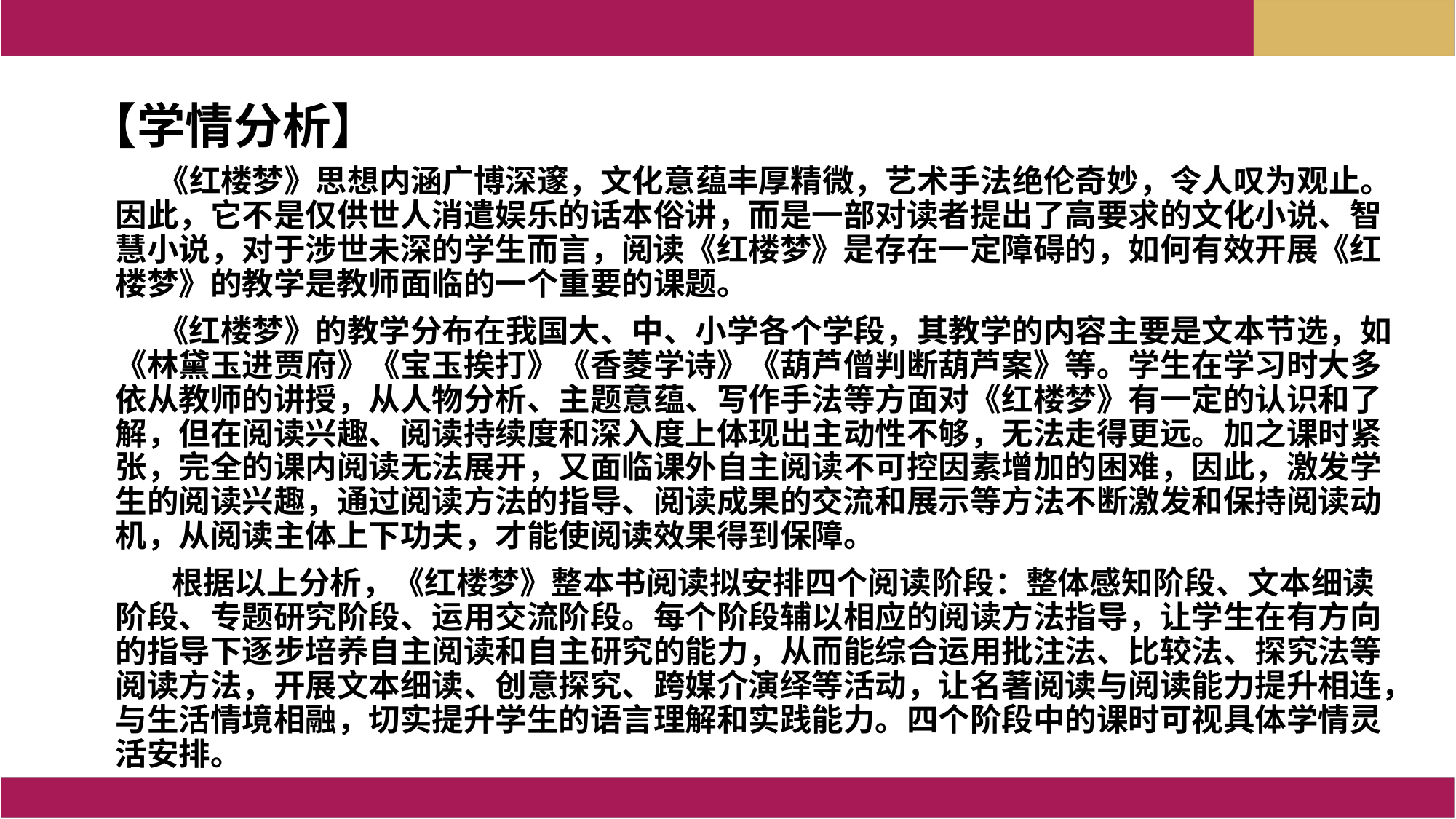

【学情分析】
     《红楼梦》思想内涵广博深邃，文化意蕴丰厚精微，艺术手法绝伦奇妙，令人叹为观止。因此，它不是仅供世人消遣娱乐的话本俗讲，而是一部对读者提出了高要求的文化小说、智慧小说，对于涉世未深的学生而言，阅读《红楼梦》是存在一定障碍的，如何有效开展《红楼梦》的教学是教师面临的一个重要的课题。
     《红楼梦》的教学分布在我国大、中、小学各个学段，其教学的内容主要是文本节选，如《林黛玉进贾府》《宝玉挨打》《香菱学诗》《葫芦僧判断葫芦案》等。学生在学习时大多依从教师的讲授，从人物分析、主题意蕴、写作手法等方面对《红楼梦》有一定的认识和了解，但在阅读兴趣、阅读持续度和深入度上体现出主动性不够，无法走得更远。加之课时紧张，完全的课内阅读无法展开，又面临课外自主阅读不可控因素增加的困难，因此，激发学生的阅读兴趣，通过阅读方法的指导、阅读成果的交流和展示等方法不断激发和保持阅读动机，从阅读主体上下功夫，才能使阅读效果得到保障。
       根据以上分析，《红楼梦》整本书阅读拟安排四个阅读阶段：整体感知阶段、文本细读阶段、专题研究阶段、运用交流阶段。每个阶段辅以相应的阅读方法指导，让学生在有方向的指导下逐步培养自主阅读和自主研究的能力，从而能综合运用批注法、比较法、探究法等阅读方法，开展文本细读、创意探究、跨媒介演绎等活动，让名著阅读与阅读能力提升相连，与生活情境相融，切实提升学生的语言理解和实践能力。四个阶段中的课时可视具体学情灵活安排。